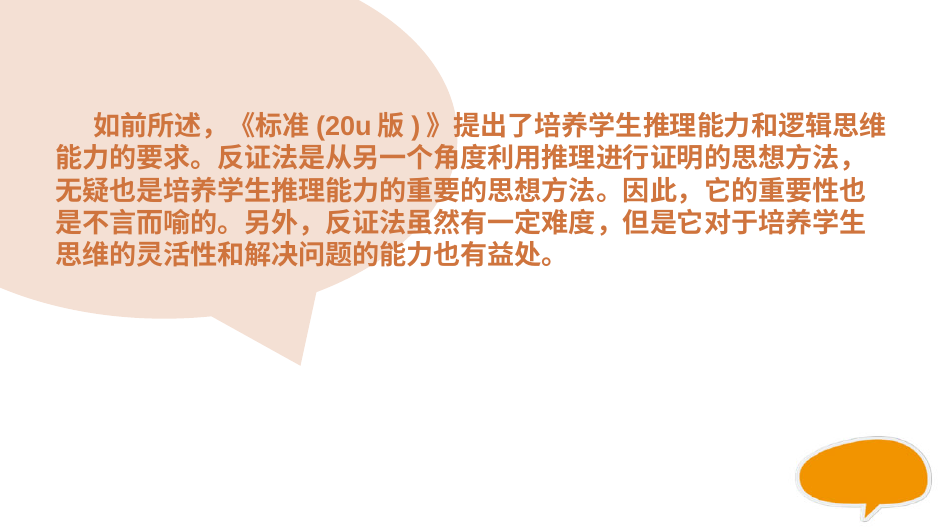

如前所述，《标准(20u版)》提出了培养学生推理能力和逻辑思维能力的要求。反证法是从另一个角度利用推理进行证明的思想方法，无疑也是培养学生推理能力的重要的思想方法。因此，它的重要性也是不言而喻的。另外，反证法虽然有一定难度，但是它对于培养学生思维的灵活性和解决问题的能力也有益处。